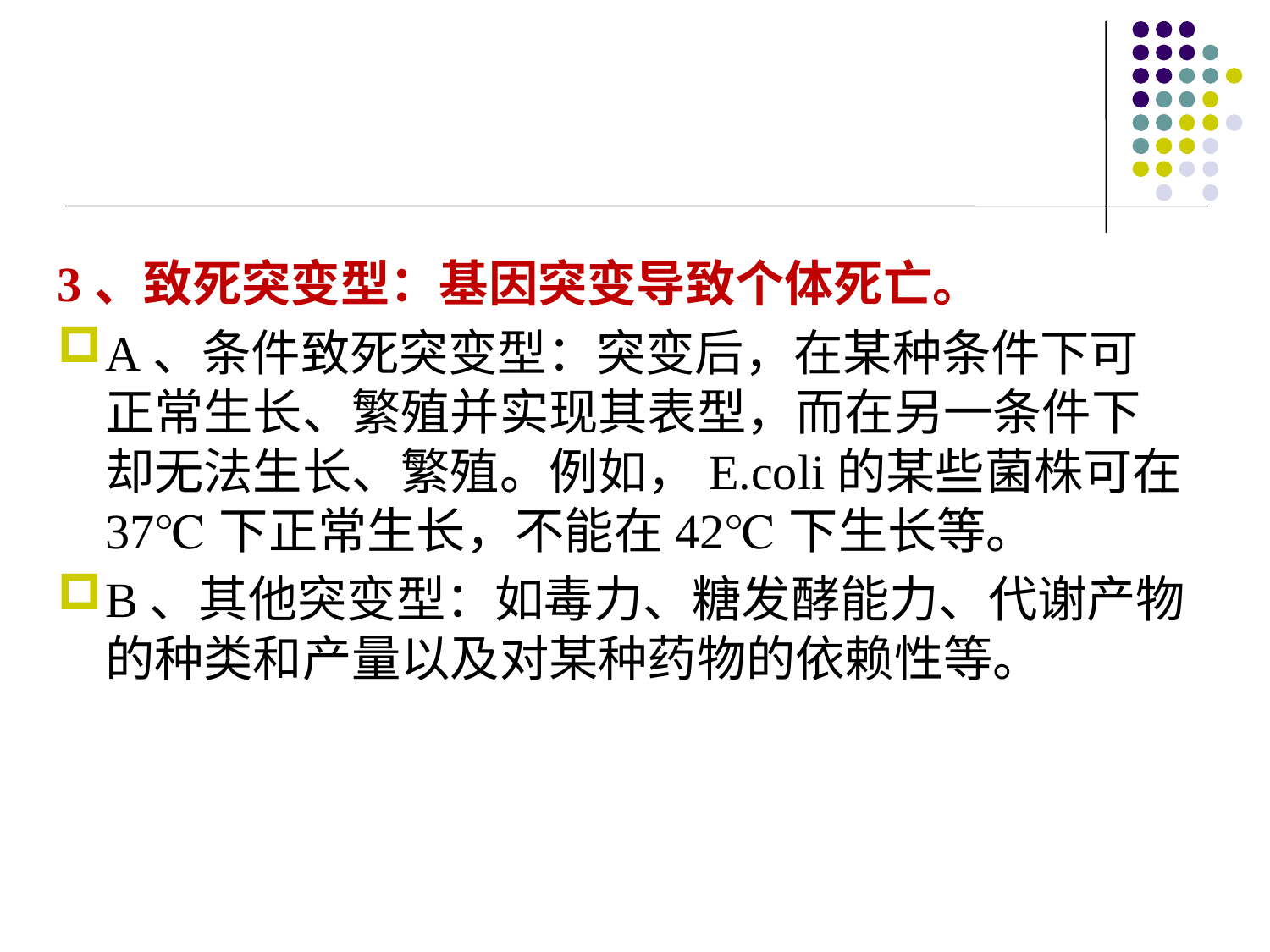

3、致死突变型：基因突变导致个体死亡。
A、条件致死突变型：突变后，在某种条件下可正常生长、繁殖并实现其表型，而在另一条件下却无法生长、繁殖。例如，E.coli的某些菌株可在37℃下正常生长，不能在42℃下生长等。
B、其他突变型：如毒力、糖发酵能力、代谢产物的种类和产量以及对某种药物的依赖性等。